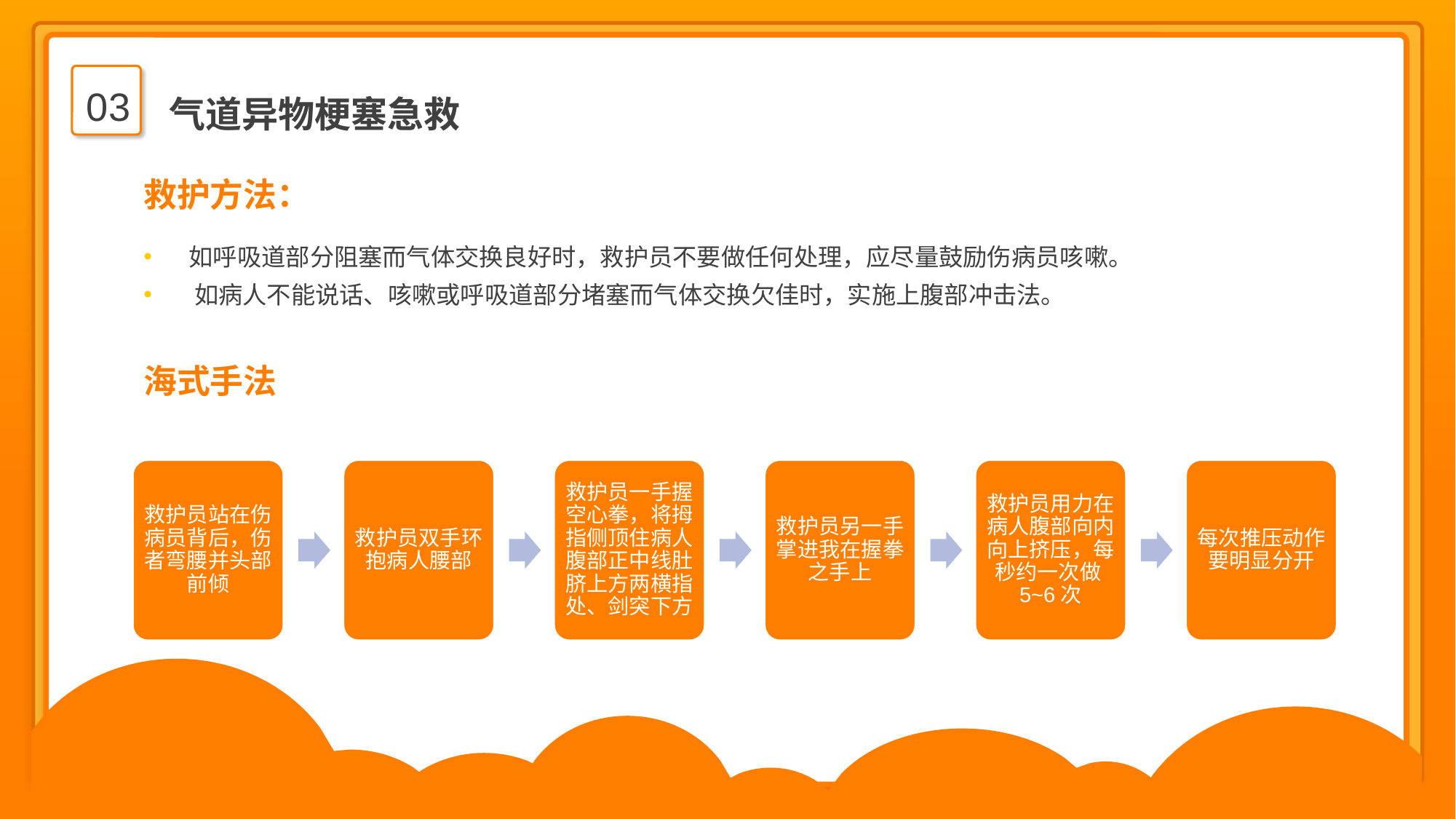

03
气道异物梗塞急救
救护方法：
 如呼吸道部分阻塞而气体交换良好时，救护员不要做任何处理，应尽量鼓励伤病员咳嗽。
  如病人不能说话、咳嗽或呼吸道部分堵塞而气体交换欠佳时，实施上腹部冲击法。
海式手法
救护员站在伤病员背后，伤者弯腰并头部前倾
救护员双手环抱病人腰部
救护员一手握空心拳，将拇指侧顶住病人腹部正中线肚脐上方两横指处、剑突下方
救护员另一手掌进我在握拳之手上
救护员用力在病人腹部向内向上挤压，每秒约一次做5~6次
每次推压动作要明显分开